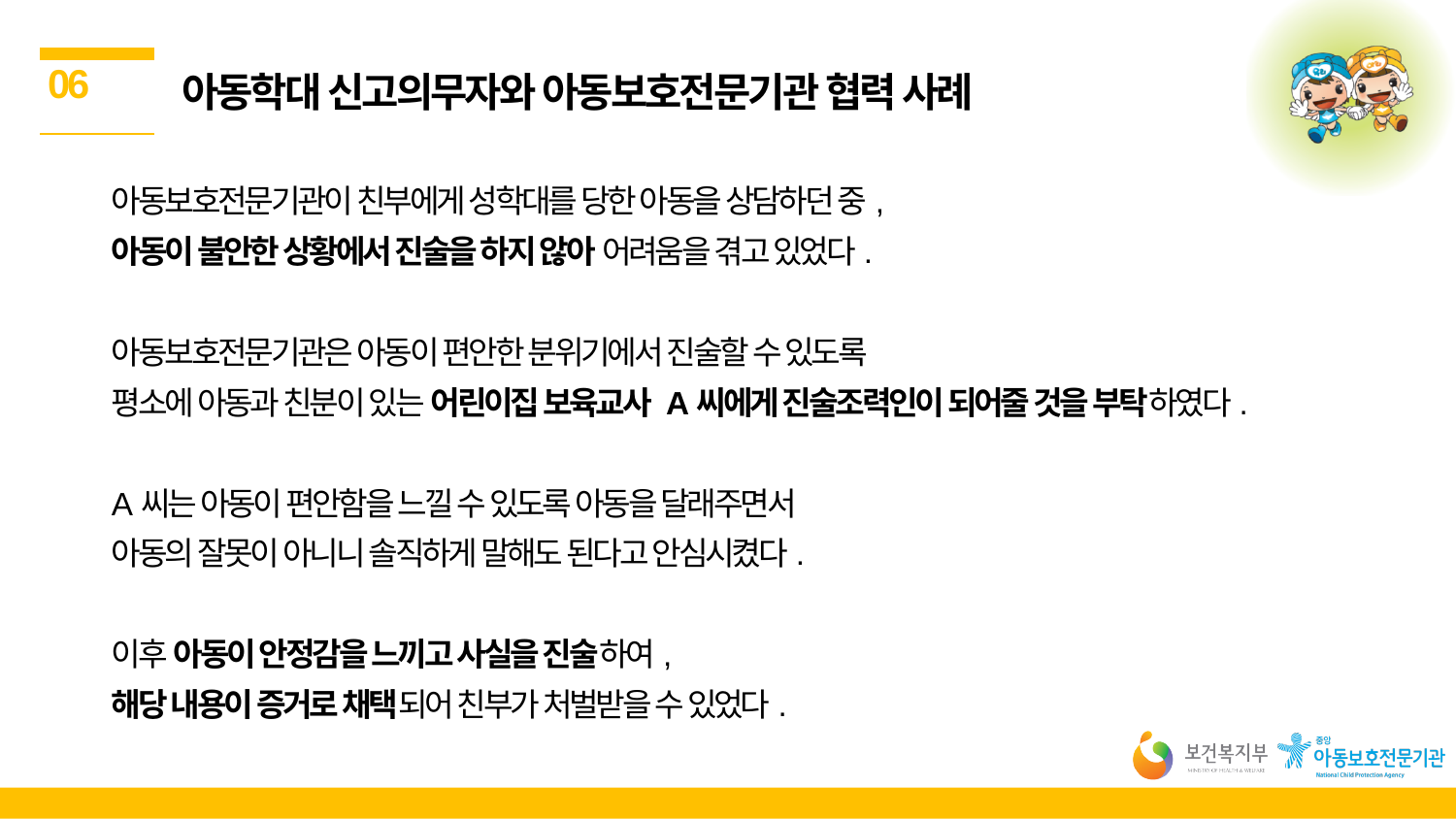

06
아동학대 신고의무자와 아동보호전문기관 협력 사례
아동보호전문기관이 친부에게 성학대를 당한 아동을 상담하던 중,
아동이 불안한 상황에서 진술을 하지 않아 어려움을 겪고 있었다.

아동보호전문기관은 아동이 편안한 분위기에서 진술할 수 있도록
평소에 아동과 친분이 있는 어린이집 보육교사 A씨에게 진술조력인이 되어줄 것을 부탁하였다.

A씨는 아동이 편안함을 느낄 수 있도록 아동을 달래주면서
아동의 잘못이 아니니 솔직하게 말해도 된다고 안심시켰다.

이후 아동이 안정감을 느끼고 사실을 진술하여,
해당 내용이 증거로 채택되어 친부가 처벌받을 수 있었다.